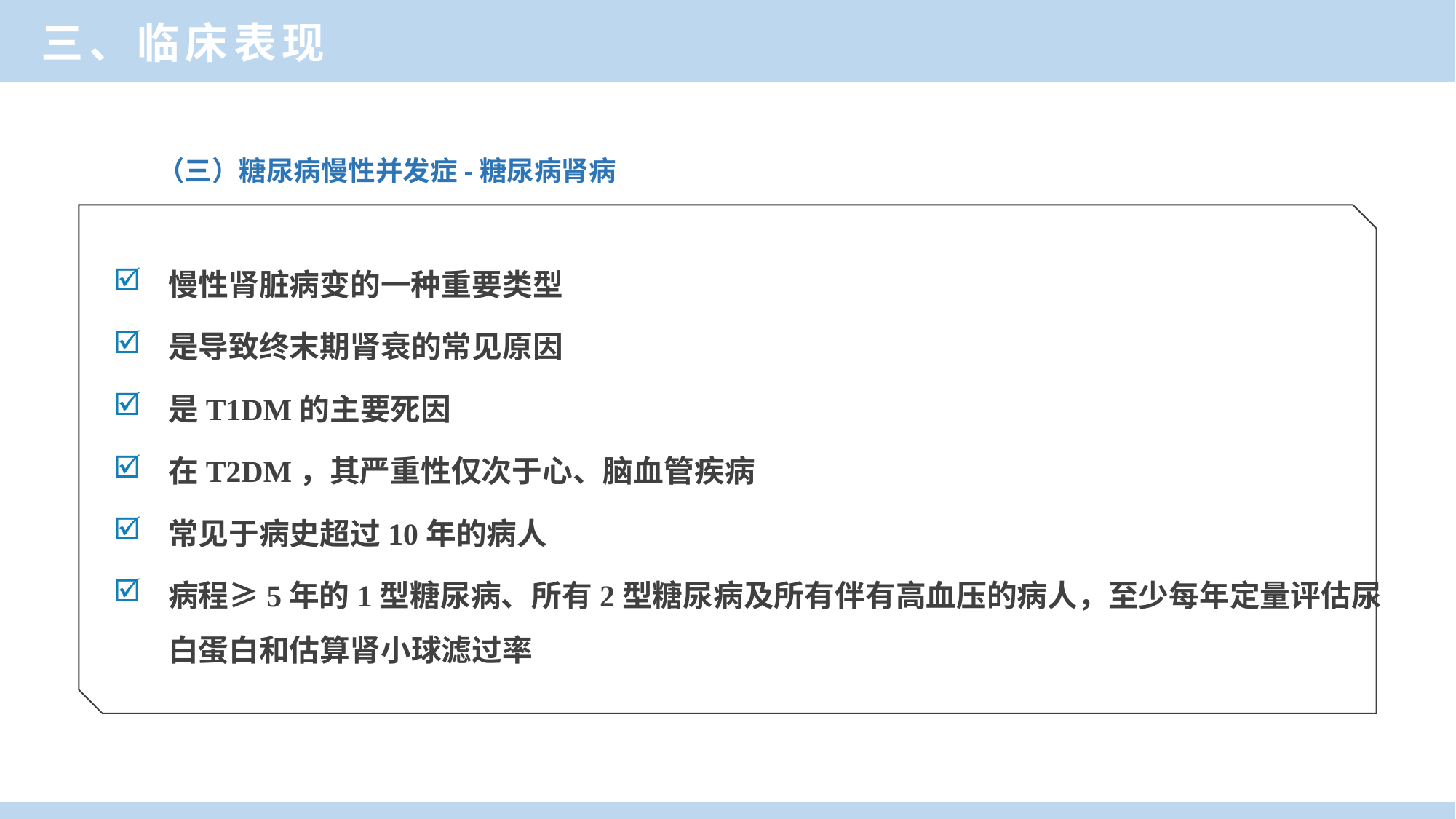

三、临床表现
（三）糖尿病慢性并发症-糖尿病肾病

慢性肾脏病变的一种重要类型
是导致终末期肾衰的常见原因
是T1DM的主要死因
在T2DM，其严重性仅次于心、脑血管疾病
常见于病史超过10年的病人
病程≥5年的1型糖尿病、所有2型糖尿病及所有伴有高血压的病人，至少每年定量评估尿白蛋白和估算肾小球滤过率